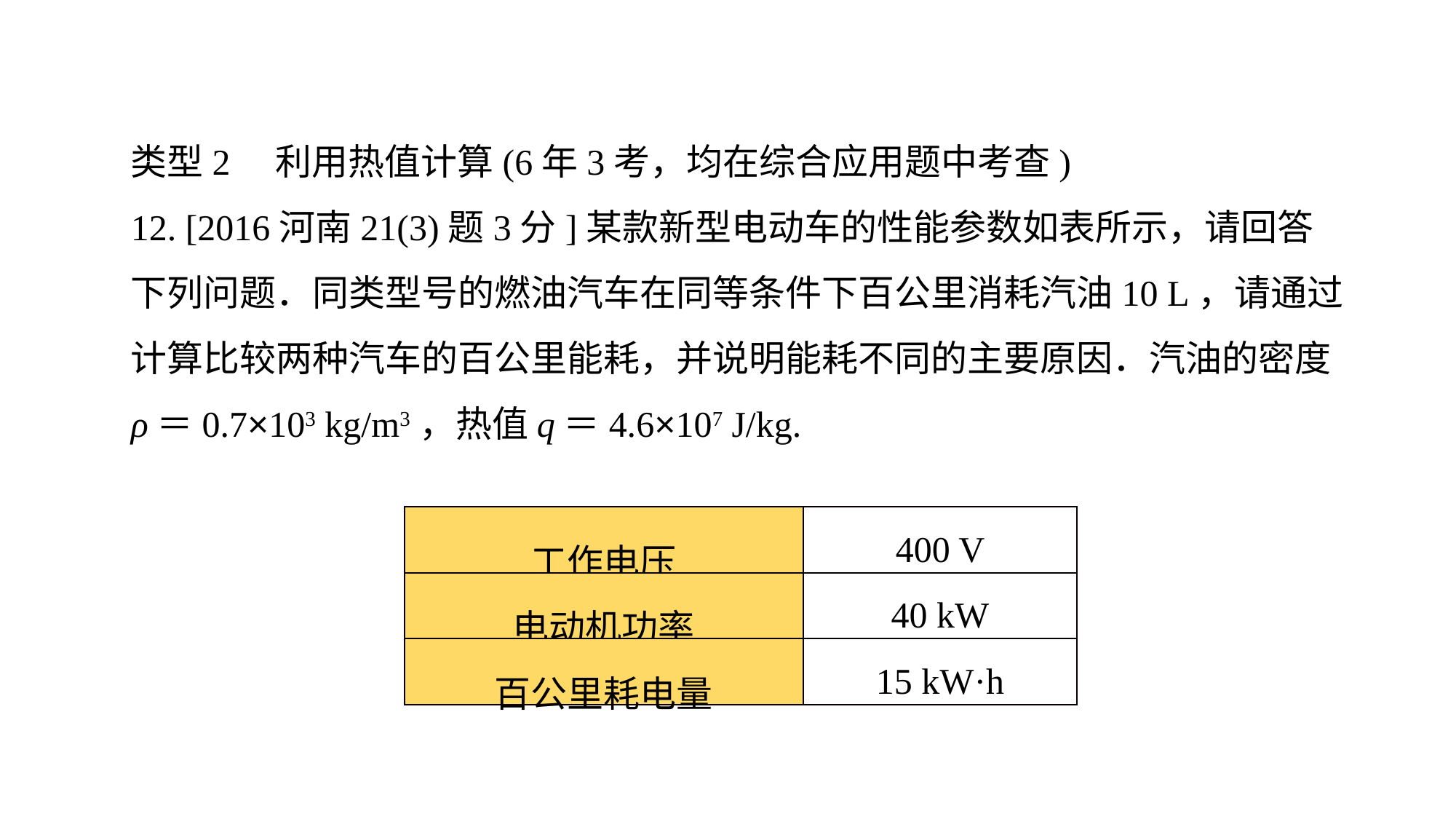

类型2　利用热值计算(6年3考，均在综合应用题中考查)12. [2016河南21(3)题3分]某款新型电动车的性能参数如表所示，请回答下列问题．同类型号的燃油汽车在同等条件下百公里消耗汽油10 L，请通过计算比较两种汽车的百公里能耗，并说明能耗不同的主要原因．汽油的密度 ρ＝0.7×103 kg/m3，热值q＝4.6×107 J/kg.
| 工作电压 | 400 V |
| --- | --- |
| 电动机功率 | 40 kW |
| 百公里耗电量 | 15 kW·h |